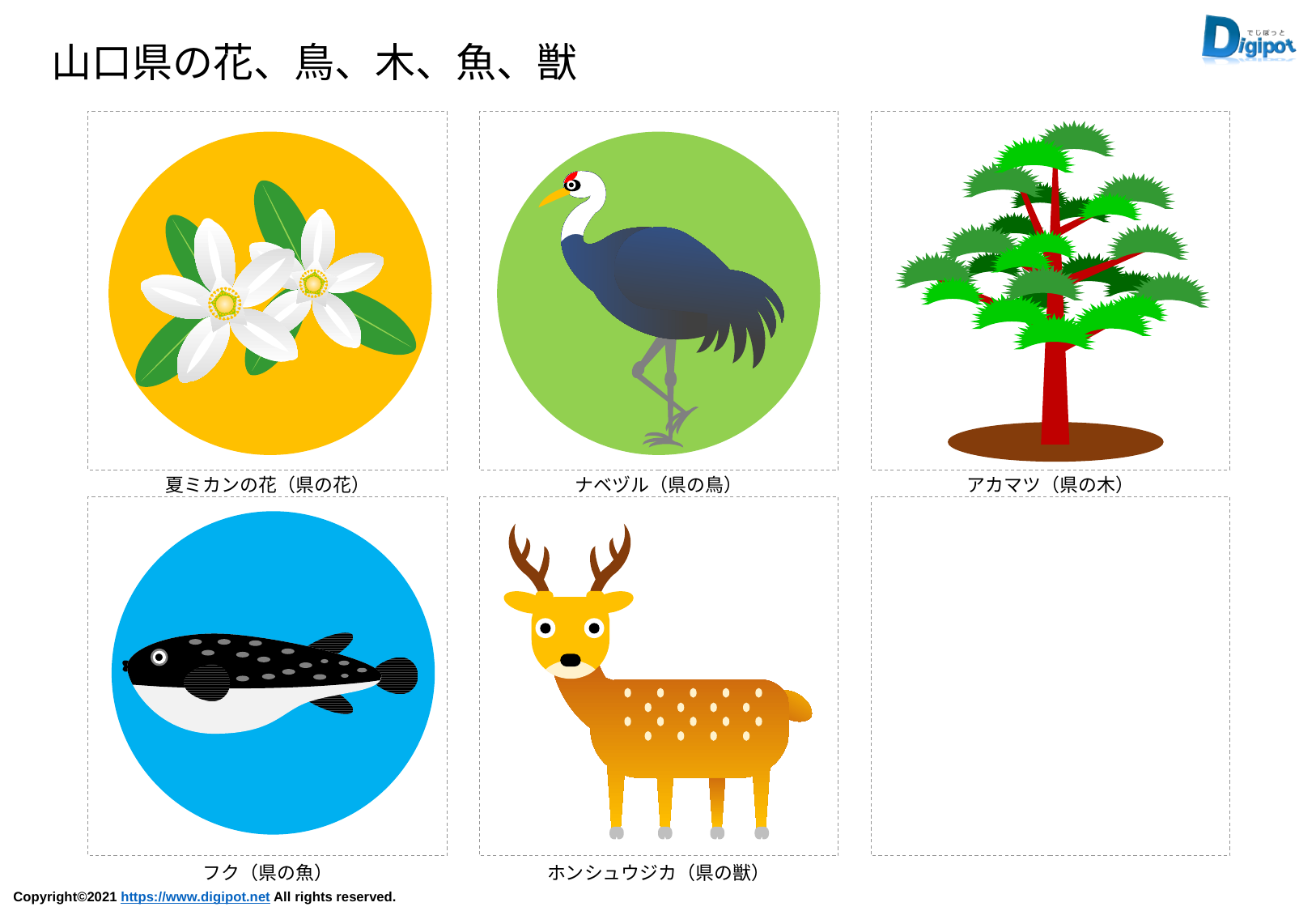

山口県の花、鳥、木、魚、獣

夏ミカンの花（県の花）
ナベヅル（県の鳥）
アカマツ（県の木）

フク（県の魚）
ホンシュウジカ（県の獣）